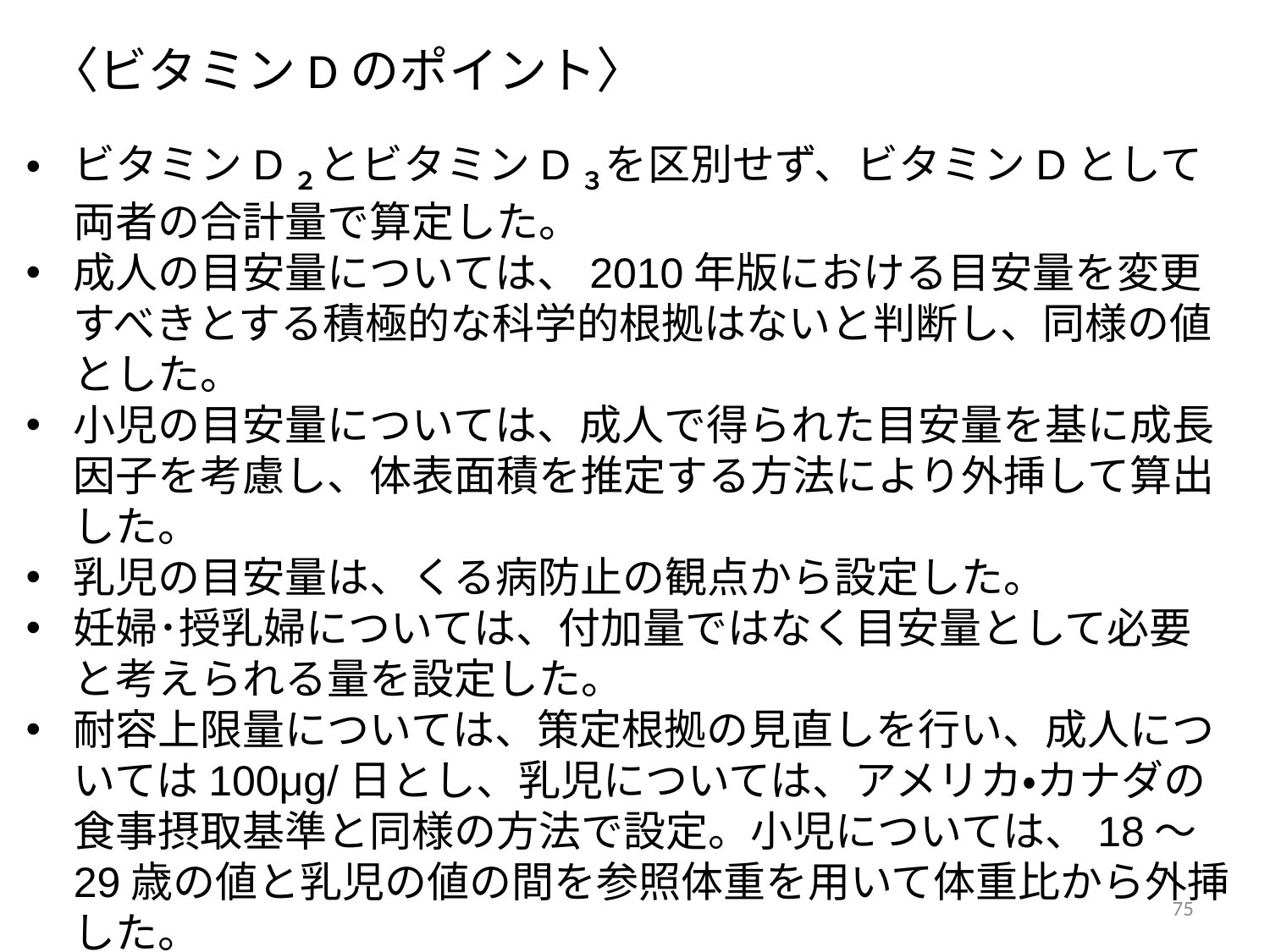

〈ビタミンDのポイント〉

ビタミンD２とビタミンD３を区別せず、ビタミンDとして両者の合計量で算定した。
成人の目安量については、2010年版における目安量を変更すべきとする積極的な科学的根拠はないと判断し、同様の値とした。
小児の目安量については、成人で得られた目安量を基に成長因子を考慮し、体表面積を推定する方法により外挿して算出した。
乳児の目安量は、くる病防止の観点から設定した。
妊婦･授乳婦については、付加量ではなく目安量として必要と考えられる量を設定した。
耐容上限量については、策定根拠の見直しを行い、成人については100μg/日とし、乳児については、アメリカ・カナダの食事摂取基準と同様の方法で設定。小児については、18～29歳の値と乳児の値の間を参照体重を用いて体重比から外挿した。
75